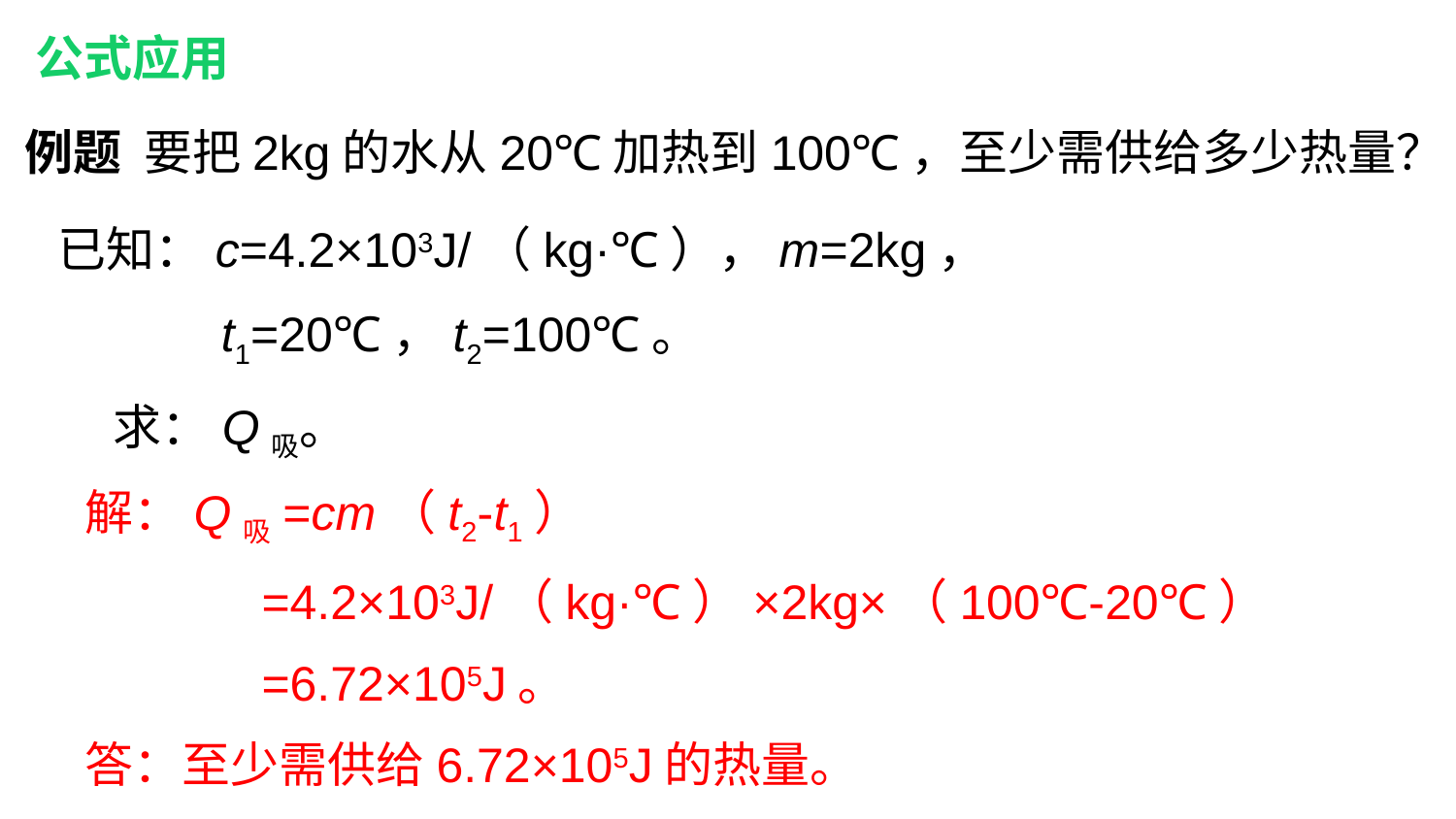

公式应用
例题  要把2kg的水从20℃加热到100℃，至少需供给多少热量？
已知：c=4.2×103J/（kg·℃），m=2kg，
            t1=20℃，t2=100℃。
    求：Q吸。
解：Q吸=cm（t2-t1）
             =4.2×103J/（kg·℃）×2kg×（100℃-20℃）
             =6.72×105J。
答：至少需供给6.72×105J的热量。